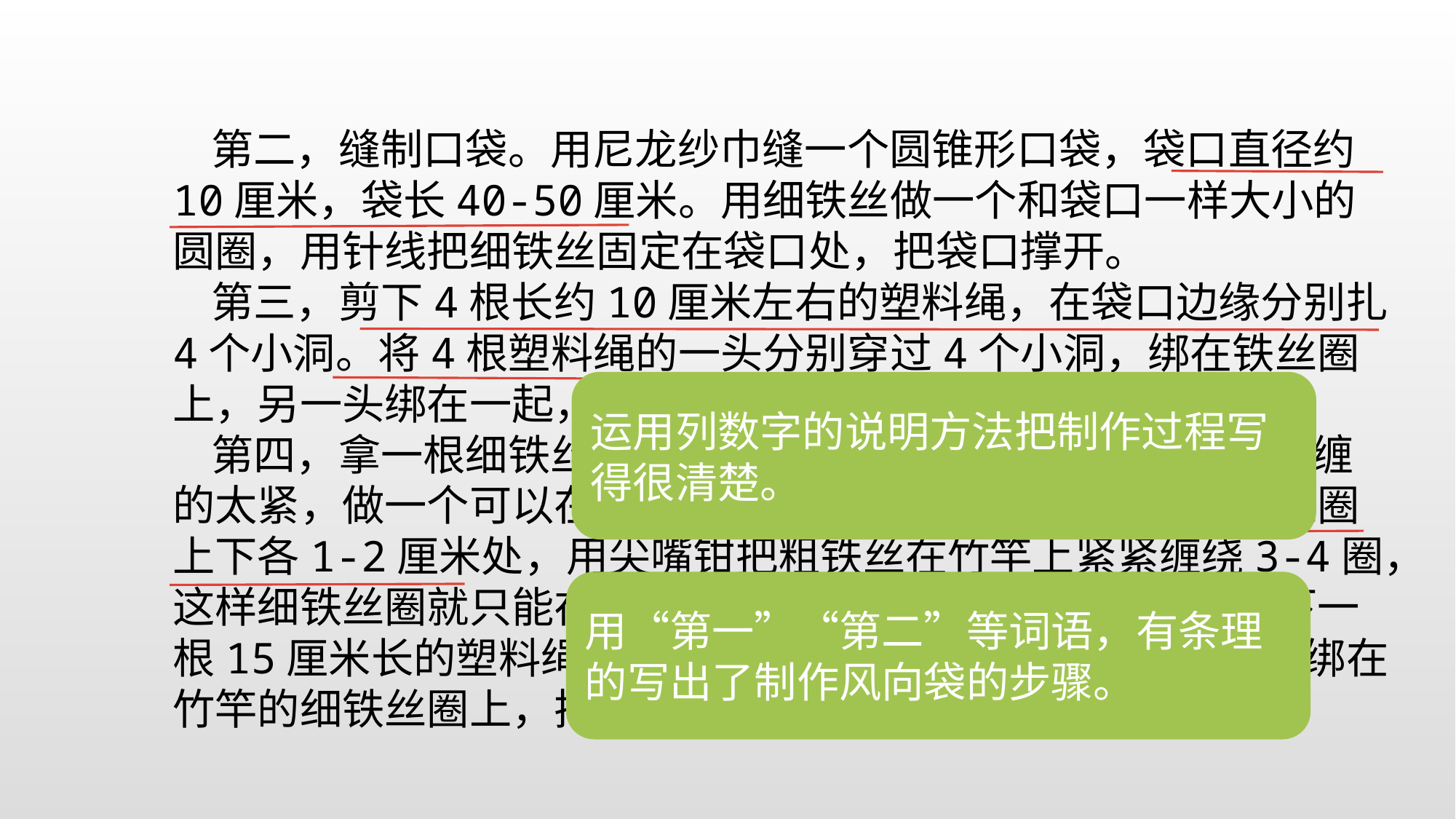

第二，缝制口袋。用尼龙纱巾缝一个圆锥形口袋，袋口直径约10厘米，袋长40-50厘米。用细铁丝做一个和袋口一样大小的圆圈，用针线把细铁丝固定在袋口处，把袋口撑开。
   第三，剪下4根长约10厘米左右的塑料绳，在袋口边缘分别扎4个小洞。将4根塑料绳的一头分别穿过4个小洞，绑在铁丝圈上，另一头绑在一起，打一个结实的绳结。
   第四，拿一根细铁丝，在离竹竿10厘米处缠2-3圈，不要缠的太紧，做一个可以在竹竿上自由滑动的细铁丝圈。离细铁丝圈上下各1-2厘米处，用尖嘴钳把粗铁丝在竹竿上紧紧缠绕3-4圈，这样细铁丝圈就只能在缠紧的粗铁丝圈之间上下滑动。再剪下一根15厘米长的塑料绳，一头绑在之前打好的绳结上，另一头绑在竹竿的细铁丝圈上，把风向袋系在竹竿上。
运用列数字的说明方法把制作过程写得很清楚。
用“第一”“第二”等词语，有条理的写出了制作风向袋的步骤。